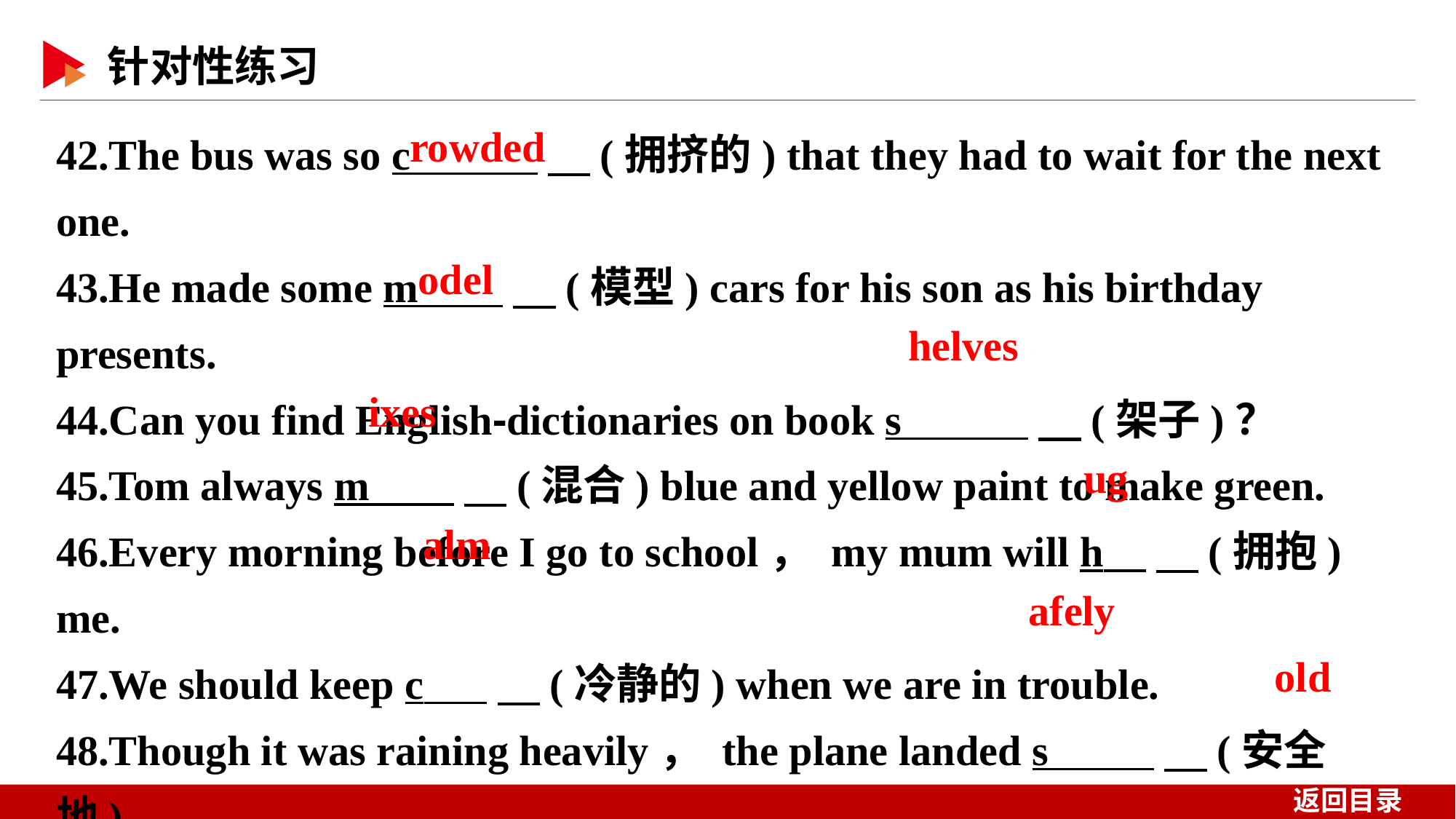

42.The bus was so c            　(拥挤的) that they had to wait for the next one.
43.He made some m        　(模型) cars for his son as his birthday presents.
44.Can you find English⁃dictionaries on book s            　(架子)？
45.Tom always m        　(混合) blue and yellow paint to make green.
46.Every morning before I go to school， my mum will h    　(拥抱) me.
47.We should keep c      　(冷静的) when we are in trouble.
48.Though it was raining heavily， the plane landed s          　(安全地).
49.Clear waters and green mountains are as good as mountains of g      _　(黄金) and silver.
rowded
odel
helves
ixes
ug
alm
afely
old